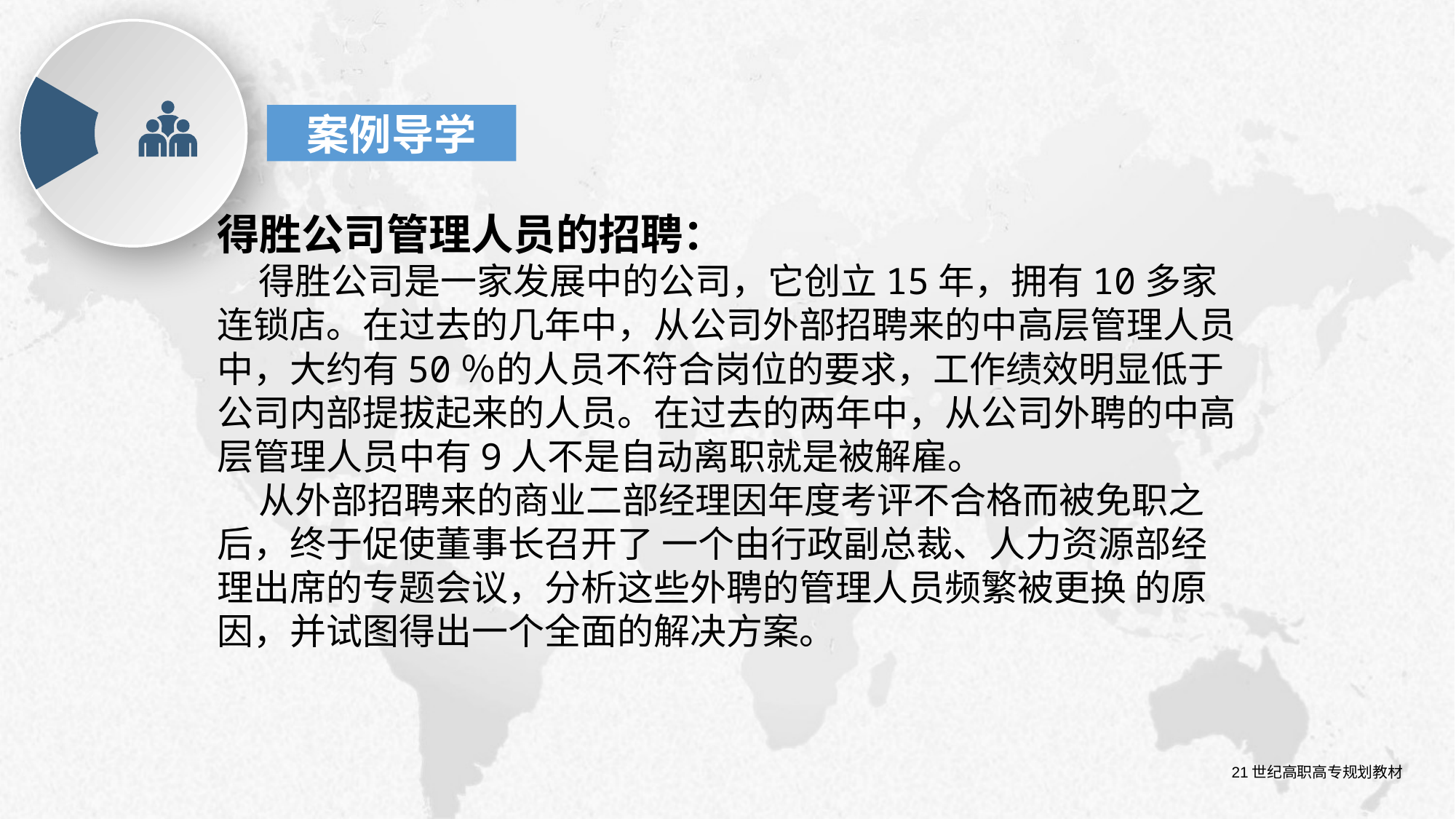

案例导学

得胜公司管理人员的招聘：
    得胜公司是一家发展中的公司，它创立15年，拥有10多家连锁店。在过去的几年中，从公司外部招聘来的中高层管理人员中，大约有50％的人员不符合岗位的要求，工作绩效明显低于公司内部提拔起来的人员。在过去的两年中，从公司外聘的中高层管理人员中有9人不是自动离职就是被解雇。
    从外部招聘来的商业二部经理因年度考评不合格而被免职之后，终于促使董事长召开了 一个由行政副总裁、人力资源部经理出席的专题会议，分析这些外聘的管理人员频繁被更换 的原因，并试图得出一个全面的解决方案。
21世纪高职高专规划教材